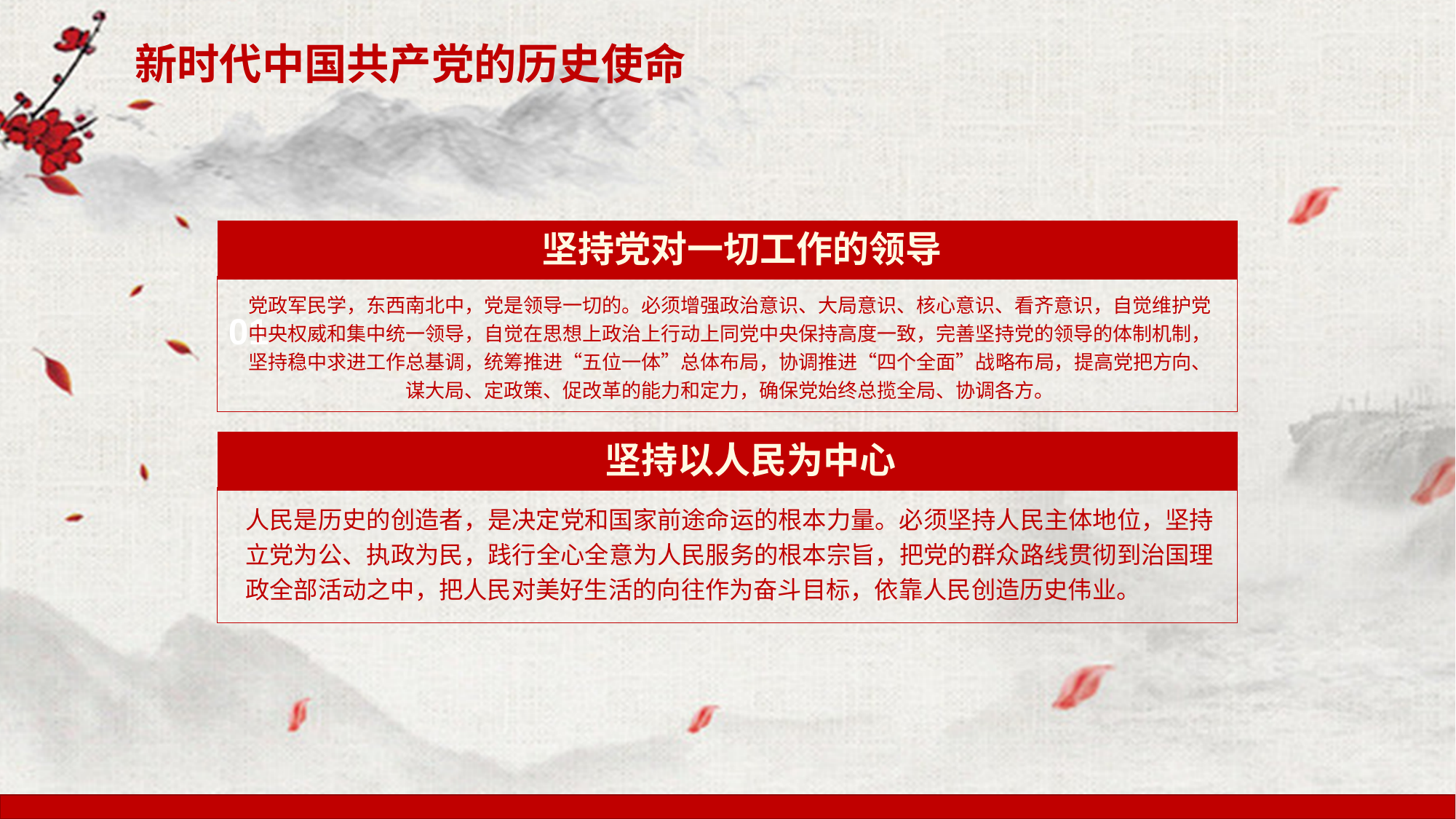

新时代中国共产党的历史使命

坚持党对一切工作的领导

党政军民学，东西南北中，党是领导一切的。必须增强政治意识、大局意识、核心意识、看齐意识，自觉维护党中央权威和集中统一领导，自觉在思想上政治上行动上同党中央保持高度一致，完善坚持党的领导的体制机制，坚持稳中求进工作总基调，统筹推进“五位一体”总体布局，协调推进“四个全面”战略布局，提高党把方向、谋大局、定政策、促改革的能力和定力，确保党始终总揽全局、协调各方。
01

 坚持以人民为中心

人民是历史的创造者，是决定党和国家前途命运的根本力量。必须坚持人民主体地位，坚持立党为公、执政为民，践行全心全意为人民服务的根本宗旨，把党的群众路线贯彻到治国理政全部活动之中，把人民对美好生活的向往作为奋斗目标，依靠人民创造历史伟业。